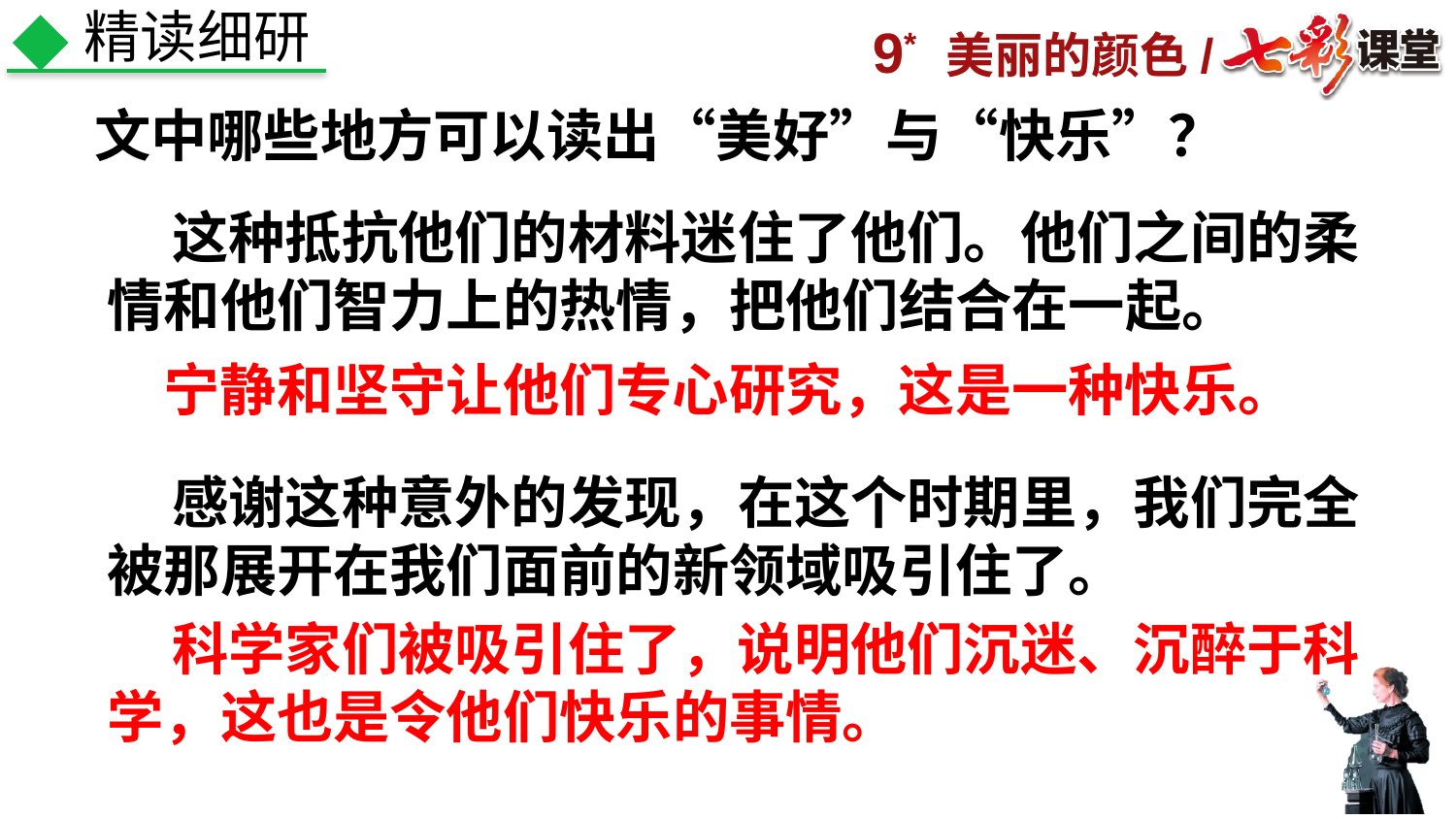

精读细研

文中哪些地方可以读出“美好”与“快乐”？
    这种抵抗他们的材料迷住了他们。他们之间的柔情和他们智力上的热情，把他们结合在一起。
    宁静和坚守让他们专心研究，这是一种快乐。
    感谢这种意外的发现，在这个时期里，我们完全被那展开在我们面前的新领域吸引住了。
    科学家们被吸引住了，说明他们沉迷、沉醉于科学，这也是令他们快乐的事情。